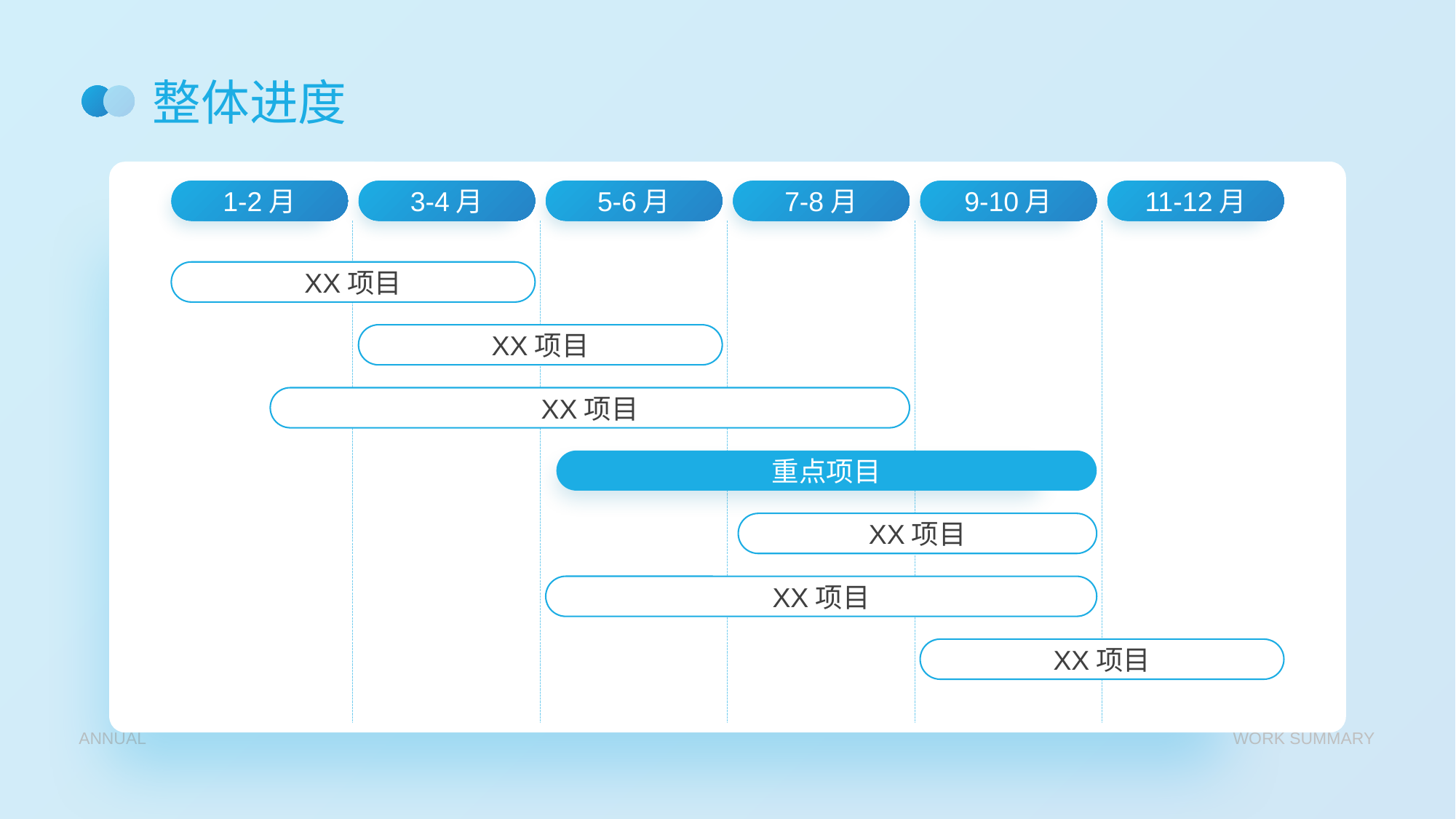

# 整体进度

1-2月
3-4月
5-6月
7-8月
9-10月
11-12月
XX项目
XX项目
XX项目
重点项目
XX项目
XX项目
XX项目